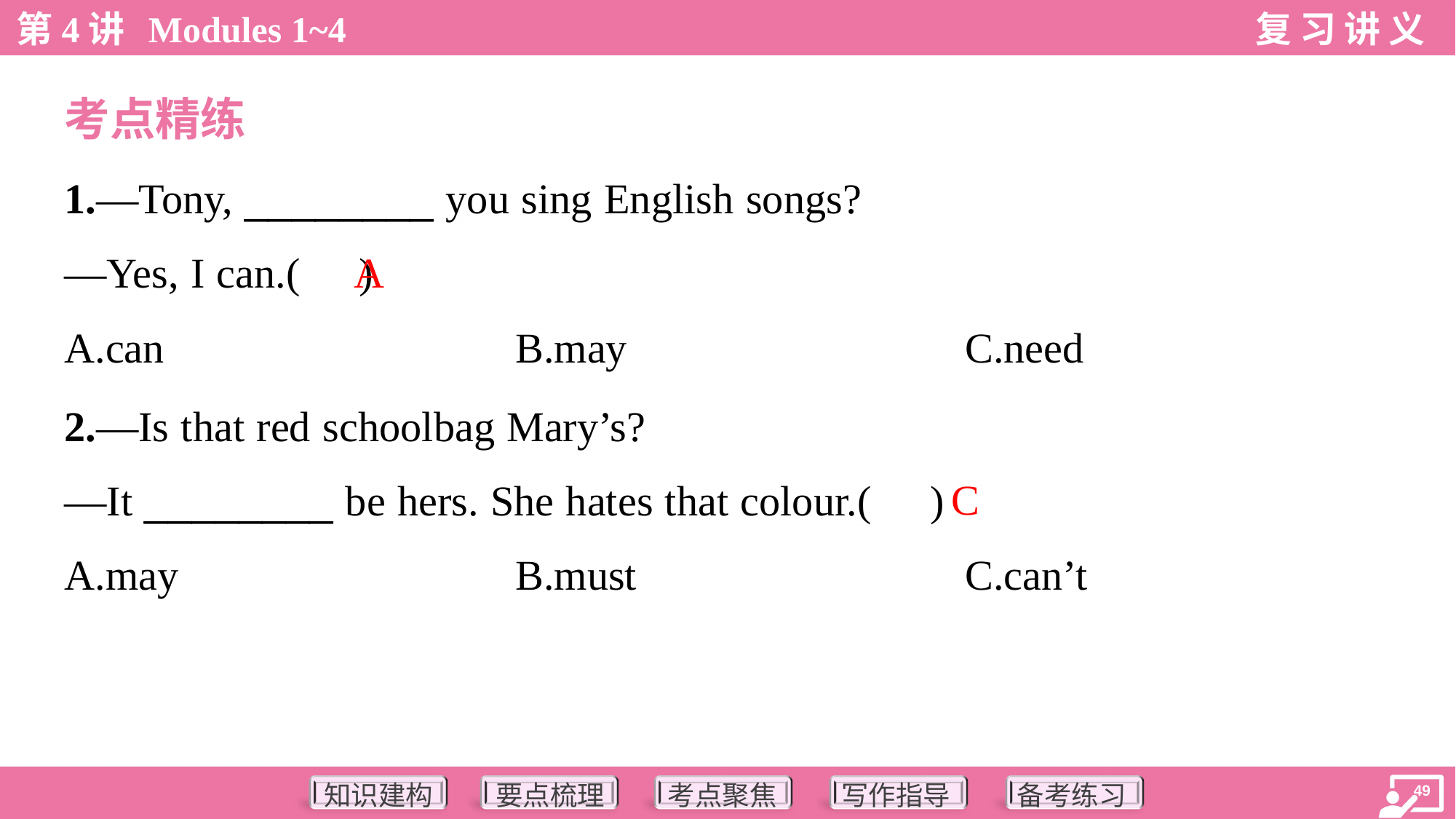

考点精练
1.—Tony, ________ you sing English songs?
—Yes, I can.(     )
A
A.can	B.may	C.need
2.—Is that red schoolbag Mary’s?
—It ________ be hers. She hates that colour.(     )
C
A.may	B.must	C.can’t